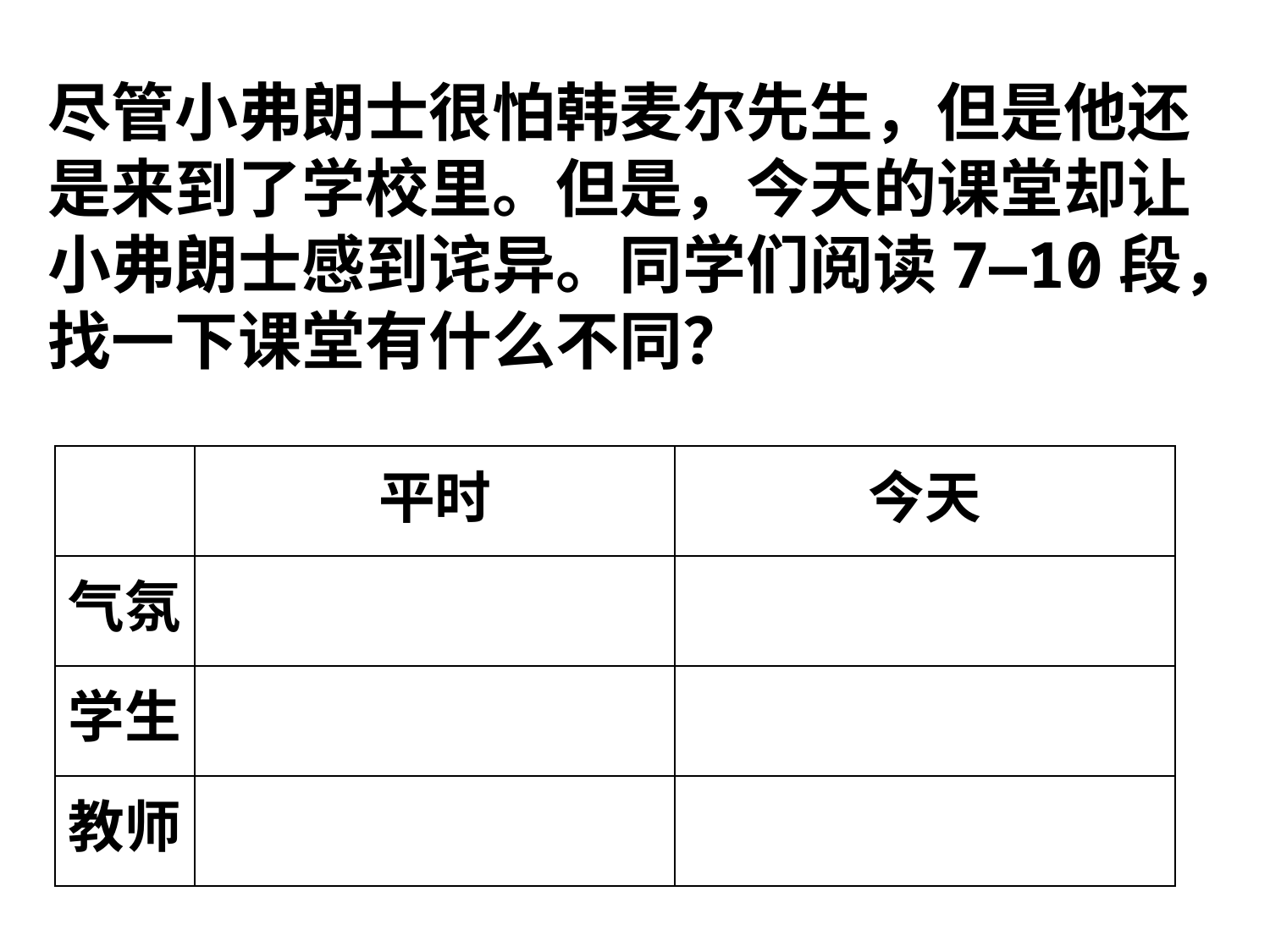

尽管小弗朗士很怕韩麦尔先生，但是他还是来到了学校里。但是，今天的课堂却让小弗朗士感到诧异。同学们阅读7—10段，找一下课堂有什么不同？
|  | 平时 | 今天 |
| --- | --- | --- |
| 气氛 |  |  |
| 学生 |  |  |
| 教师 |  |  |